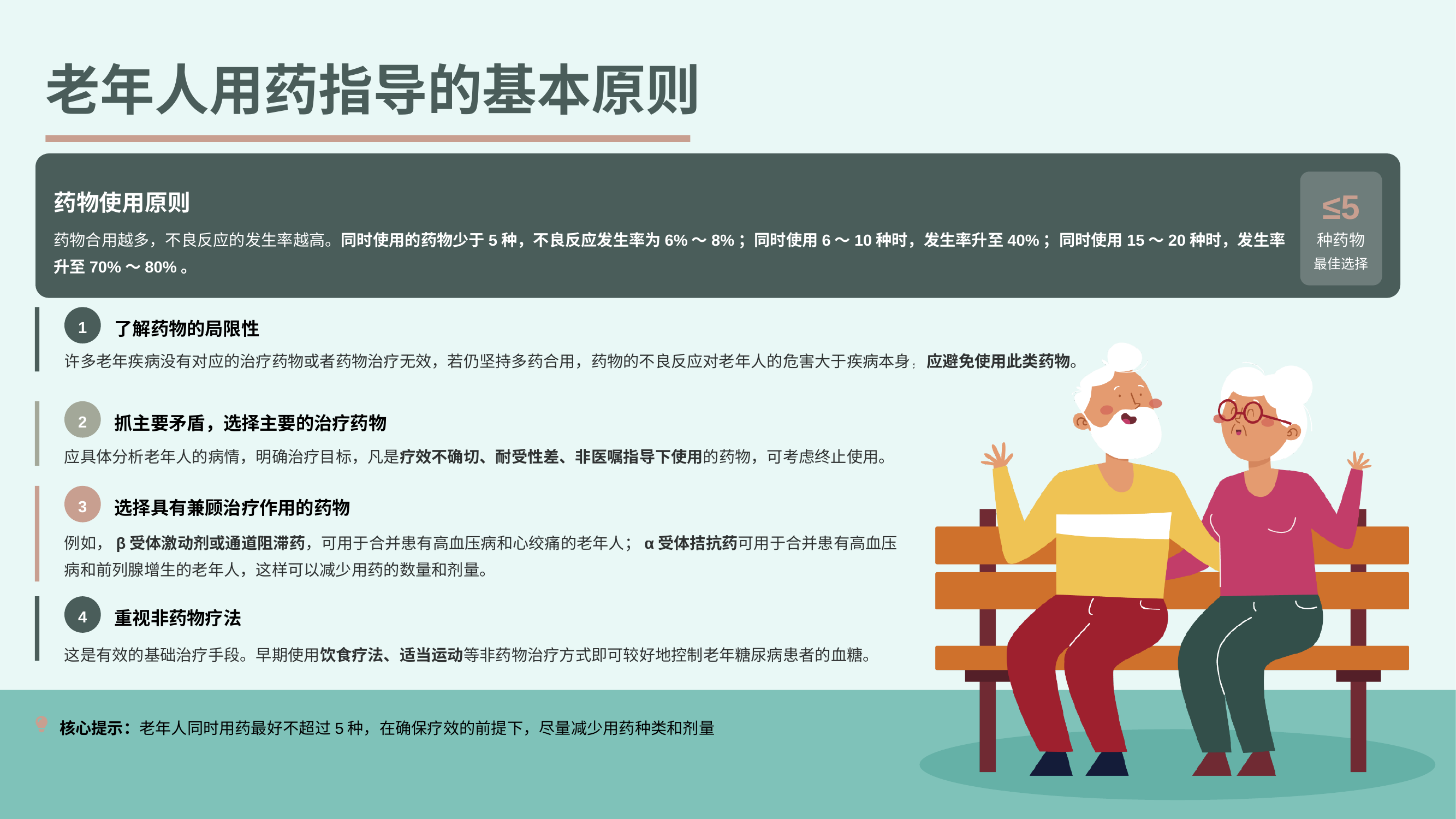

老年人用药指导的基本原则

药物使用原则
≤5
药物合用越多，不良反应的发生率越高。同时使用的药物少于5种，不良反应发生率为6%～8%；同时使用6～10种时，发生率升至40%；同时使用15～20种时，发生率升至70%～80%。
种药物
最佳选择

1

了解药物的局限性
许多老年疾病没有对应的治疗药物或者药物治疗无效，若仍坚持多药合用，药物的不良反应对老年人的危害大于疾病本身，应避免使用此类药物。

2

抓主要矛盾，选择主要的治疗药物
应具体分析老年人的病情，明确治疗目标，凡是疗效不确切、耐受性差、非医嘱指导下使用的药物，可考虑终止使用。

3

选择具有兼顾治疗作用的药物
例如，β受体激动剂或通道阻滞药，可用于合并患有高血压病和心绞痛的老年人；α受体拮抗药可用于合并患有高血压病和前列腺增生的老年人，这样可以减少用药的数量和剂量。

4

重视非药物疗法
这是有效的基础治疗手段。早期使用饮食疗法、适当运动等非药物治疗方式即可较好地控制老年糖尿病患者的血糖。
核心提示：老年人同时用药最好不超过5种，在确保疗效的前提下，尽量减少用药种类和剂量